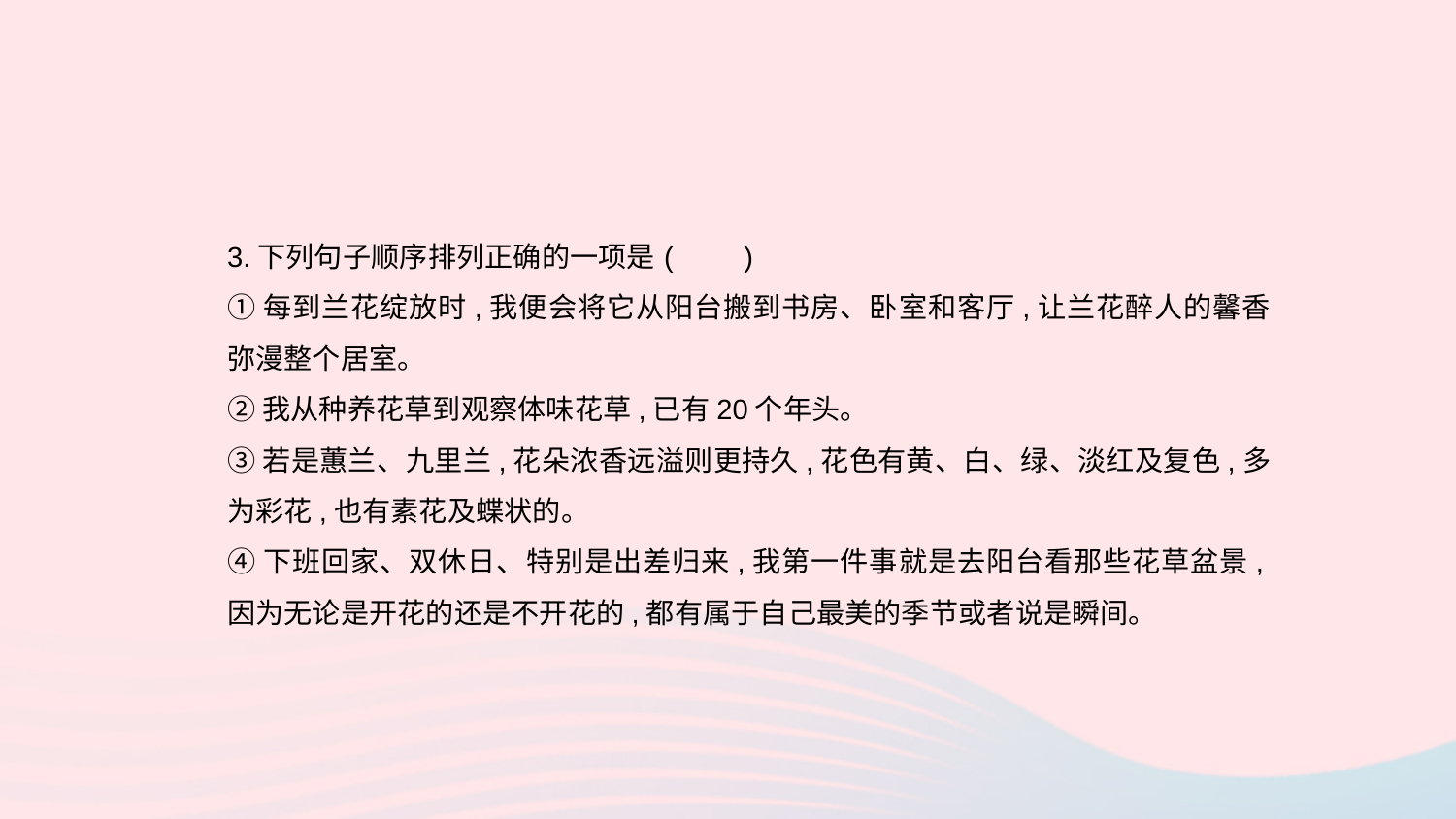

3.下列句子顺序排列正确的一项是	(　　)
①每到兰花绽放时,我便会将它从阳台搬到书房、卧室和客厅,让兰花醉人的馨香弥漫整个居室。
②我从种养花草到观察体味花草,已有20个年头。
③若是蕙兰、九里兰,花朵浓香远溢则更持久,花色有黄、白、绿、淡红及复色,多为彩花,也有素花及蝶状的。
④下班回家、双休日、特别是出差归来,我第一件事就是去阳台看那些花草盆景,因为无论是开花的还是不开花的,都有属于自己最美的季节或者说是瞬间。